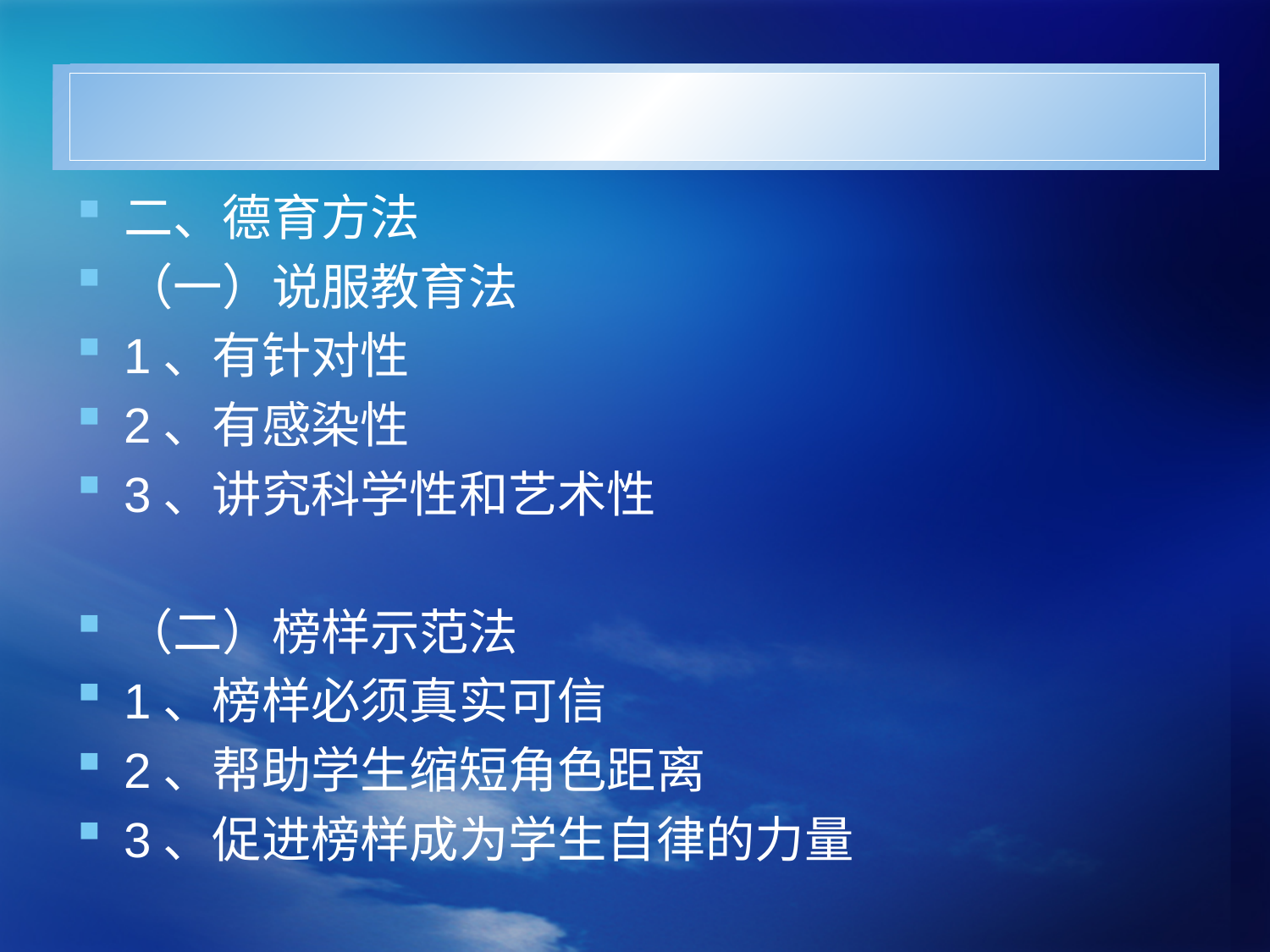

#
二、德育方法
（一）说服教育法
1、有针对性
2、有感染性
3、讲究科学性和艺术性

（二）榜样示范法
1、榜样必须真实可信
2、帮助学生缩短角色距离
3、促进榜样成为学生自律的力量